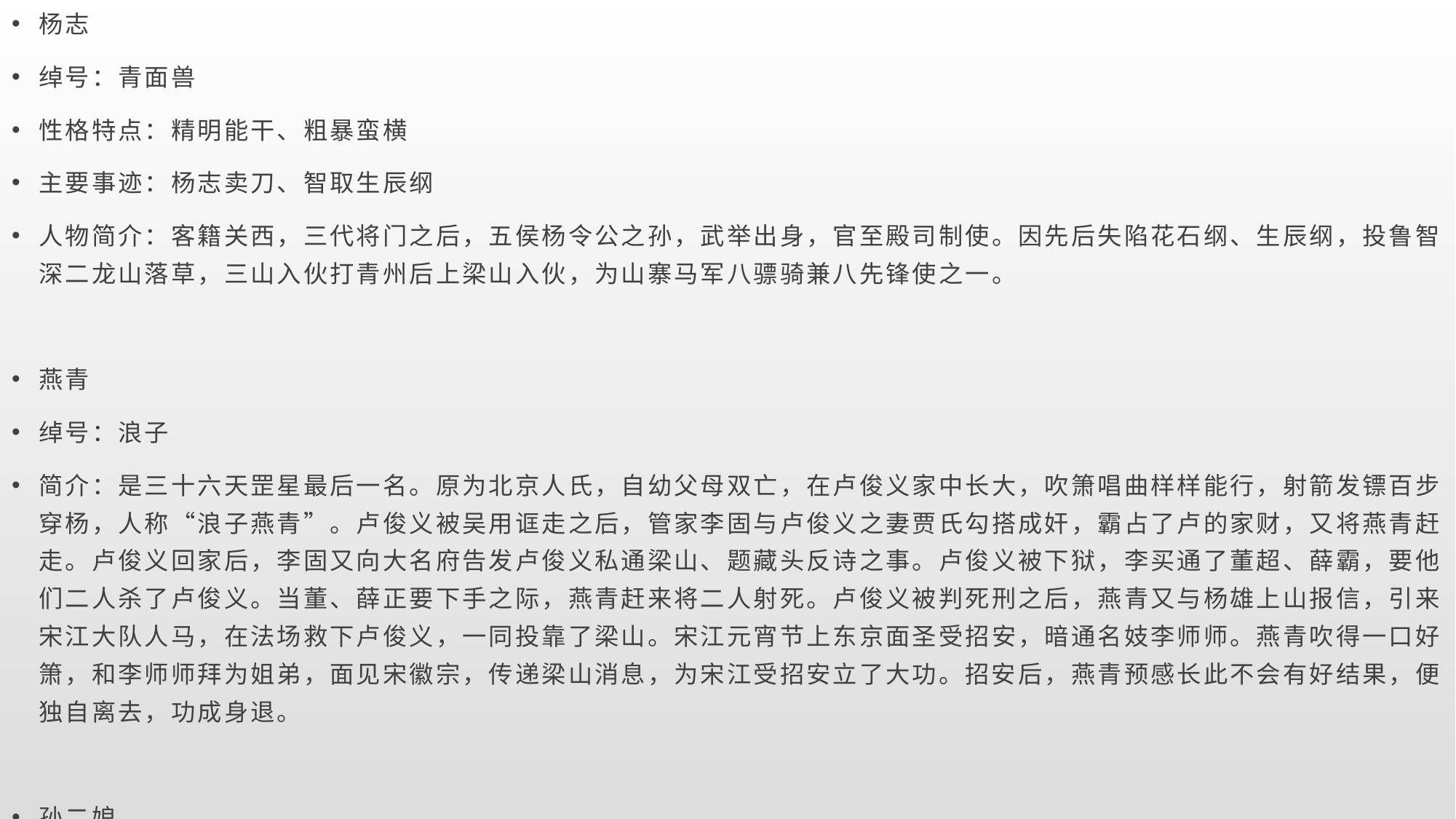

杨志
绰号：青面兽
性格特点：精明能干、粗暴蛮横
主要事迹：杨志卖刀、智取生辰纲
人物简介：客籍关西，三代将门之后，五侯杨令公之孙，武举出身，官至殿司制使。因先后失陷花石纲、生辰纲，投鲁智深二龙山落草，三山入伙打青州后上梁山入伙，为山寨马军八骠骑兼八先锋使之一。

燕青
绰号：浪子
简介：是三十六天罡星最后一名。原为北京人氏，自幼父母双亡，在卢俊义家中长大，吹箫唱曲样样能行，射箭发镖百步穿杨，人称“浪子燕青”。卢俊义被吴用诓走之后，管家李固与卢俊义之妻贾氏勾搭成奸，霸占了卢的家财，又将燕青赶走。卢俊义回家后，李固又向大名府告发卢俊义私通梁山、题藏头反诗之事。卢俊义被下狱，李买通了董超、薛霸，要他们二人杀了卢俊义。当董、薛正要下手之际，燕青赶来将二人射死。卢俊义被判死刑之后，燕青又与杨雄上山报信，引来宋江大队人马，在法场救下卢俊义，一同投靠了梁山。宋江元宵节上东京面圣受招安，暗通名妓李师师。燕青吹得一口好箫，和李师师拜为姐弟，面见宋徽宗，传递梁山消息，为宋江受招安立了大功。招安后，燕青预感长此不会有好结果，便独自离去，功成身退。

孙二娘
外号：母夜叉
简介：张青之妻。在孟州道十字坡与张青开酒店卖人肉，专干杀人夺货的勾当。武松被发配到孟州路过十字坡，险些遭到孙二娘的毒手。武松假装喝醉酒捉住了孙二娘，张青求饶，武松遂与张青、孙二娘夫妇相识。孙二娘后来跟随张青上了梁山，主持梁山西山酒店，迎来送往，打探消息，是梁山第一百零三条好汉。随宋江征讨方腊时，孙二娘阵亡。